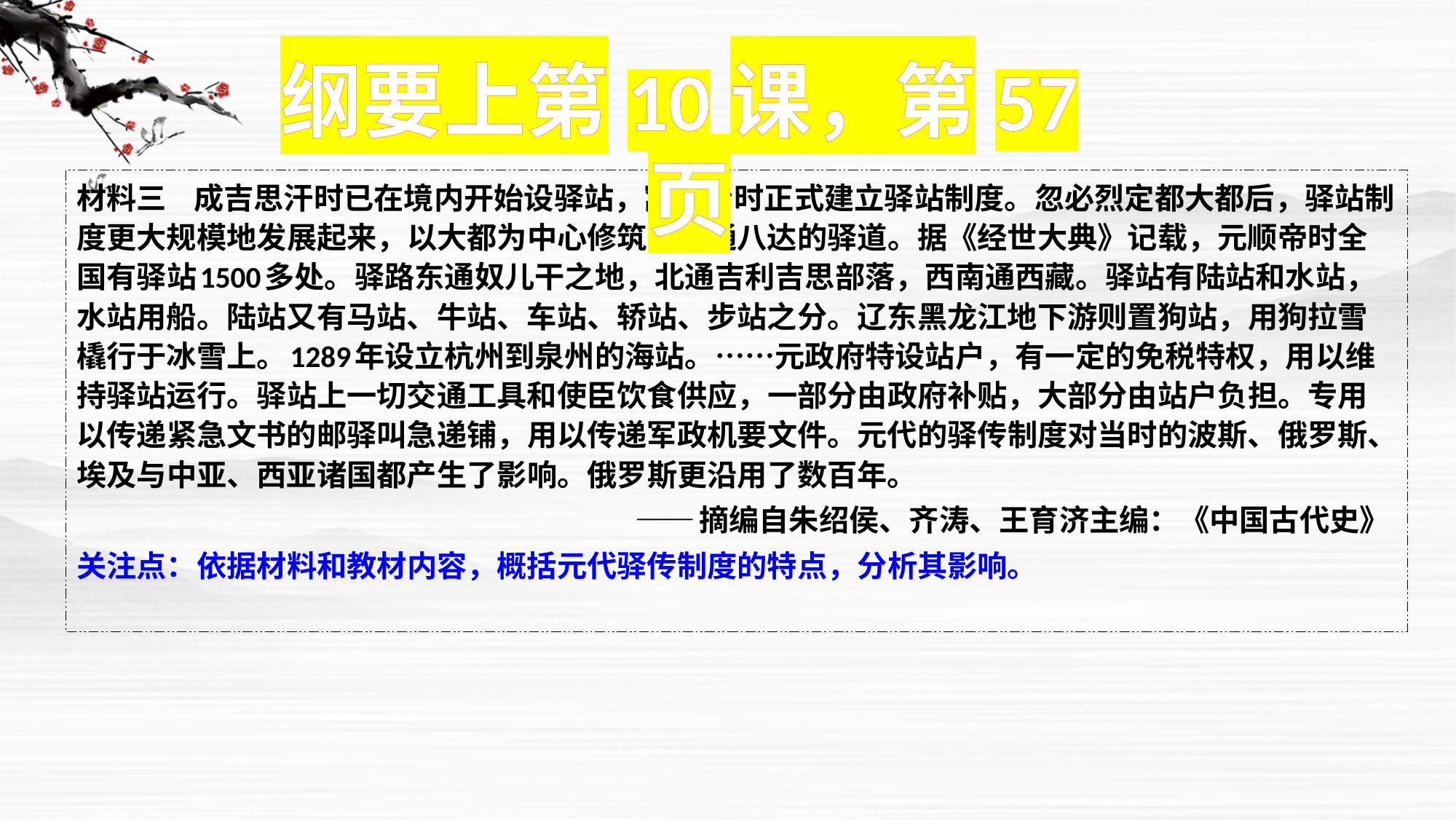

纲要上第10课，第57页
材料三    成吉思汗时已在境内开始设驿站，窝阔台时正式建立驿站制度。忽必烈定都大都后，驿站制度更大规模地发展起来，以大都为中心修筑了四通八达的驿道。据《经世大典》记载，元顺帝时全国有驿站1500多处。驿路东通奴儿干之地，北通吉利吉思部落，西南通西藏。驿站有陆站和水站，水站用船。陆站又有马站、牛站、车站、轿站、步站之分。辽东黑龙江地下游则置狗站，用狗拉雪橇行于冰雪上。1289年设立杭州到泉州的海站。……元政府特设站户，有一定的免税特权，用以维持驿站运行。驿站上一切交通工具和使臣饮食供应，一部分由政府补贴，大部分由站户负担。专用以传递紧急文书的邮驿叫急递铺，用以传递军政机要文件。元代的驿传制度对当时的波斯、俄罗斯、埃及与中亚、西亚诸国都产生了影响。俄罗斯更沿用了数百年。
                                                                                   ——摘编自朱绍侯、齐涛、王育济主编：《中国古代史》
关注点：依据材料和教材内容，概括元代驿传制度的特点，分析其影响。